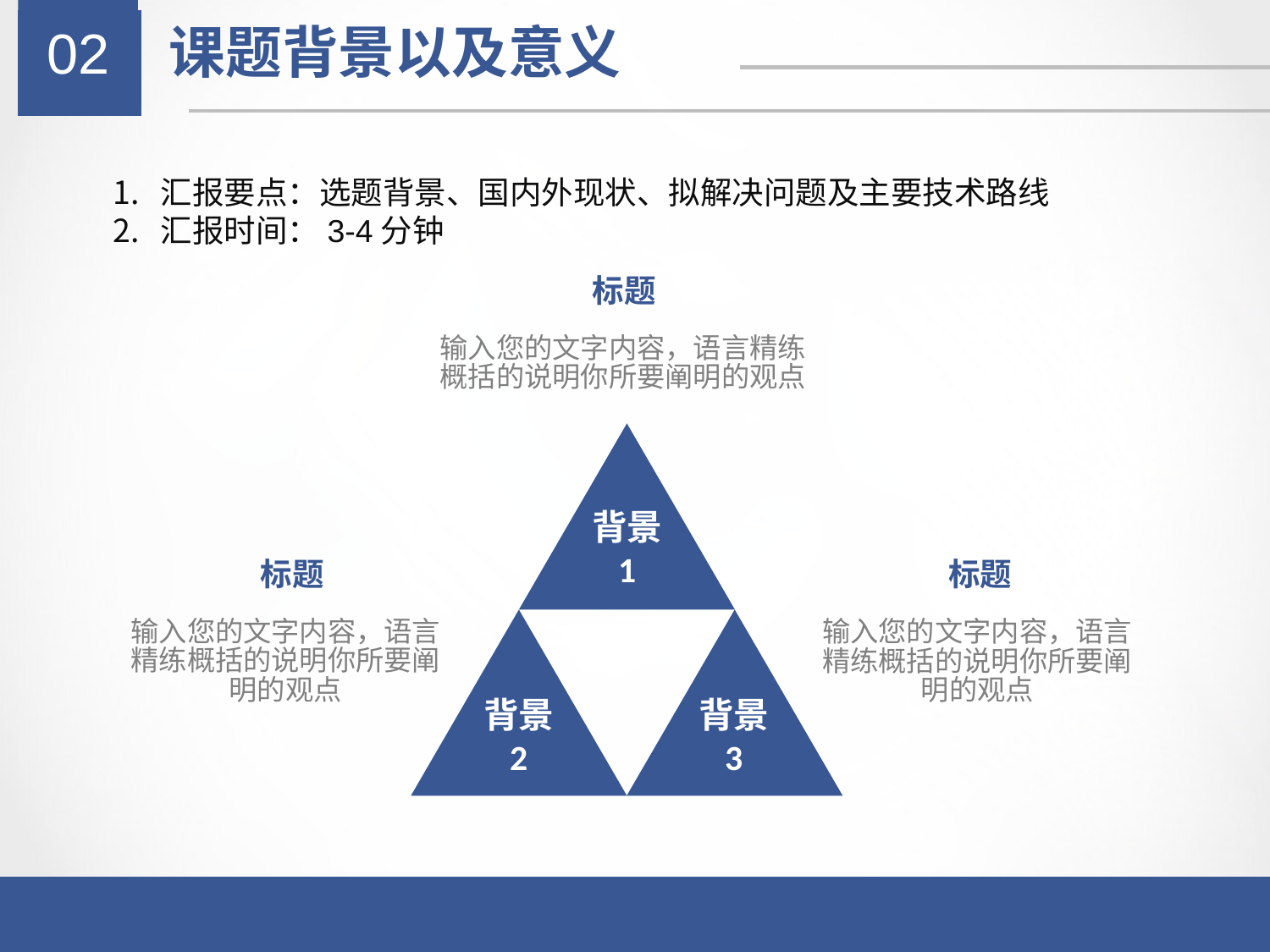

02
课题背景以及意义
汇报要点：选题背景、国内外现状、拟解决问题及主要技术路线
汇报时间：3-4分钟
标题
输入您的文字内容，语言精练概括的说明你所要阐明的观点

背景
1
标题
标题

输入您的文字内容，语言精练概括的说明你所要阐明的观点
输入您的文字内容，语言精练概括的说明你所要阐明的观点
背景
2
背景
3